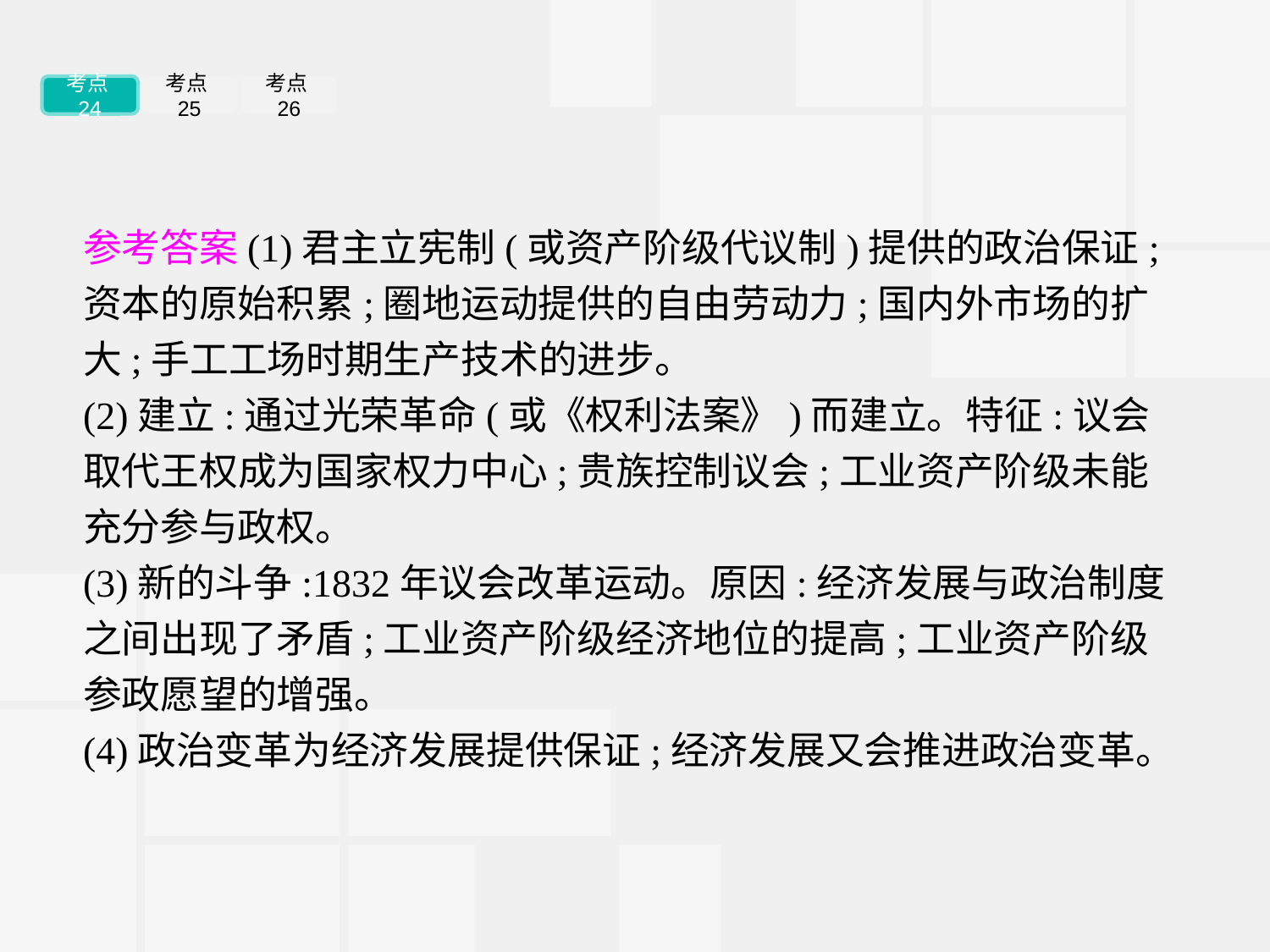

考点24
考点25
考点26
参考答案(1)君主立宪制(或资产阶级代议制)提供的政治保证;资本的原始积累;圈地运动提供的自由劳动力;国内外市场的扩大;手工工场时期生产技术的进步。
(2)建立:通过光荣革命(或《权利法案》)而建立。特征:议会取代王权成为国家权力中心;贵族控制议会;工业资产阶级未能充分参与政权。
(3)新的斗争:1832年议会改革运动。原因:经济发展与政治制度之间出现了矛盾;工业资产阶级经济地位的提高;工业资产阶级参政愿望的增强。
(4)政治变革为经济发展提供保证;经济发展又会推进政治变革。